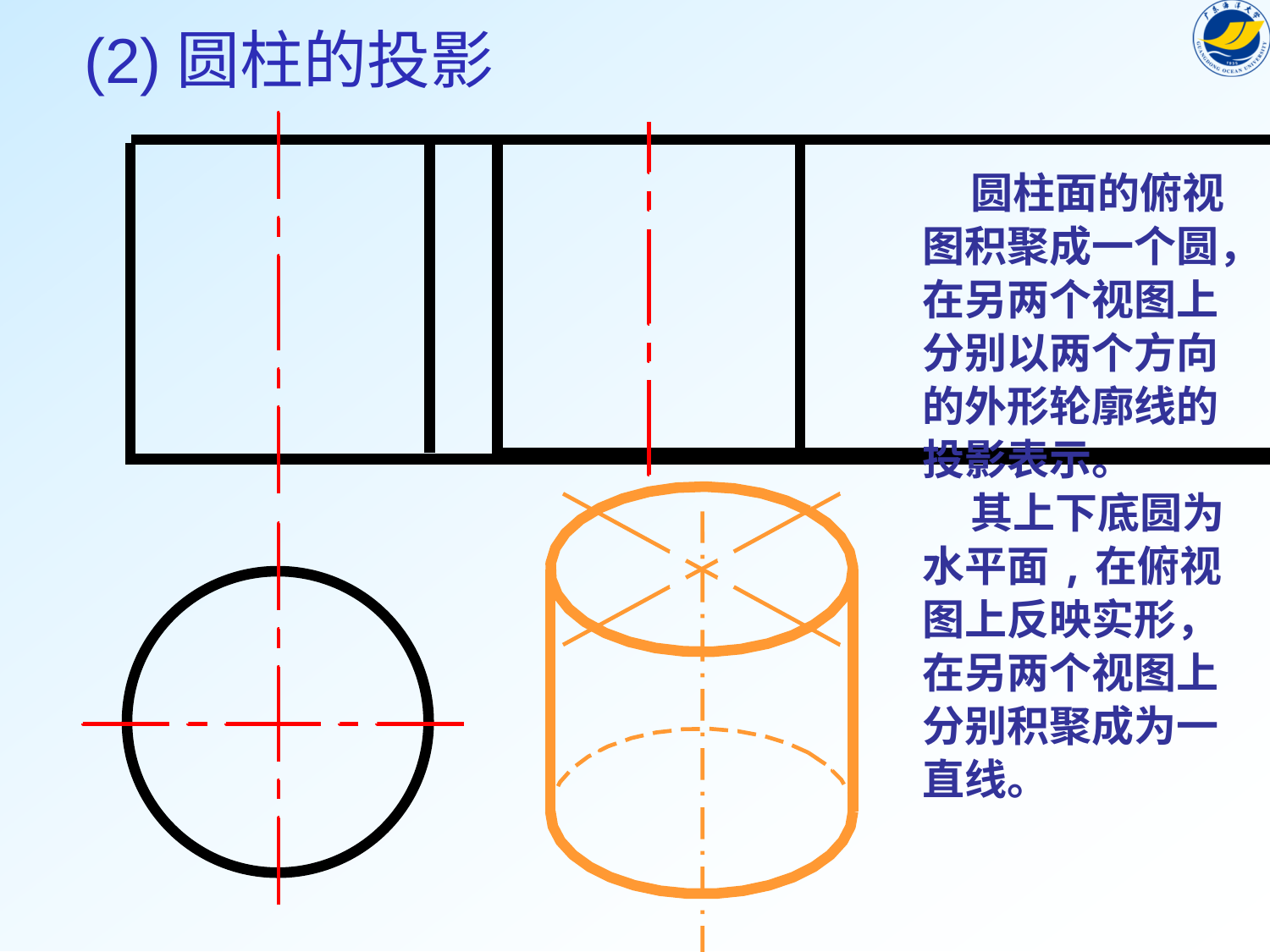

(2)圆柱的投影

    圆柱面的俯视图积聚成一个圆，在另两个视图上分别以两个方向的外形轮廓线的投影表示。
    其上下底圆为水平面,在俯视图上反映实形，在另两个视图上分别积聚成为一直线。